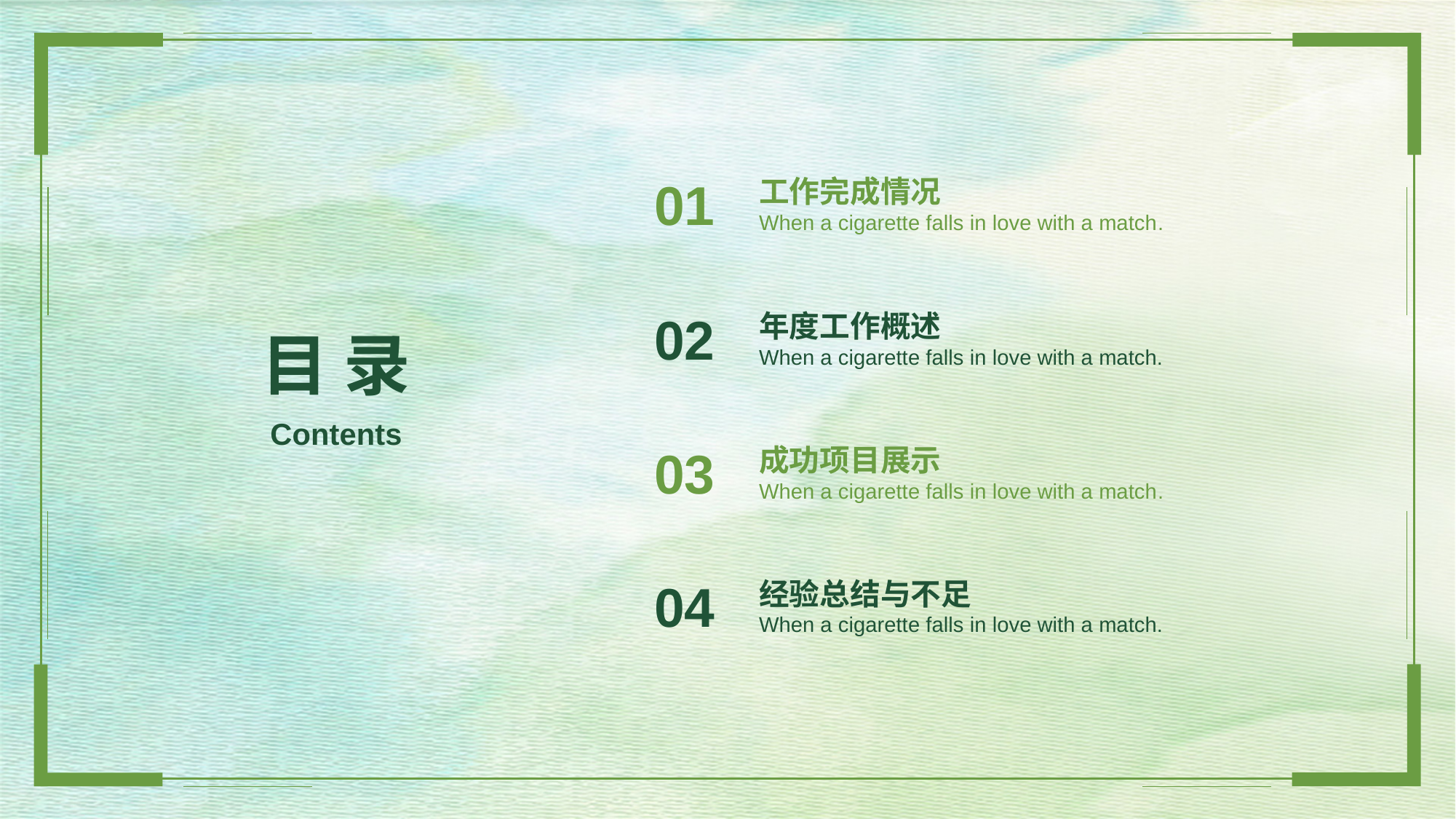

01
工作完成情况
When a cigarette falls in love with a match.
02
年度工作概述
When a cigarette falls in love with a match.
目 录
Contents
03
成功项目展示
When a cigarette falls in love with a match.
04
经验总结与不足
When a cigarette falls in love with a match.